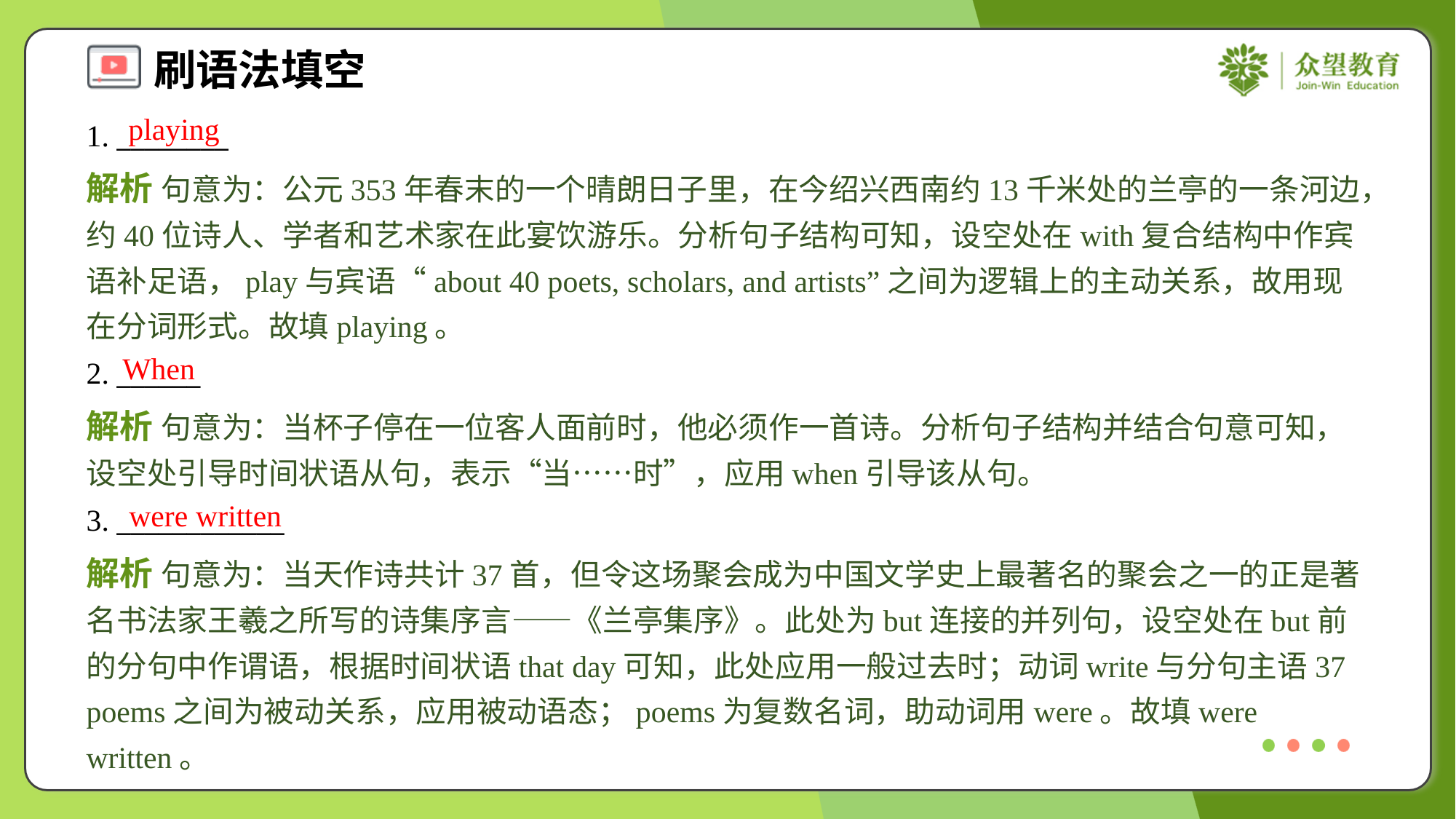

playing
1. ________
解析 句意为：公元353年春末的一个晴朗日子里，在今绍兴西南约13千米处的兰亭的一条河边，约40位诗人、学者和艺术家在此宴饮游乐。分析句子结构可知，设空处在with复合结构中作宾语补足语，play与宾语“about 40 poets, scholars, and artists”之间为逻辑上的主动关系，故用现在分词形式。故填playing。
When
2. ______
解析 句意为：当杯子停在一位客人面前时，他必须作一首诗。分析句子结构并结合句意可知，设空处引导时间状语从句，表示“当……时”，应用when引导该从句。
were written
3. ____________
解析 句意为：当天作诗共计37首，但令这场聚会成为中国文学史上最著名的聚会之一的正是著名书法家王羲之所写的诗集序言——《兰亭集序》。此处为but连接的并列句，设空处在but前的分句中作谓语，根据时间状语that day可知，此处应用一般过去时；动词write与分句主语37 poems之间为被动关系，应用被动语态；poems为复数名词，助动词用were。故填were written。